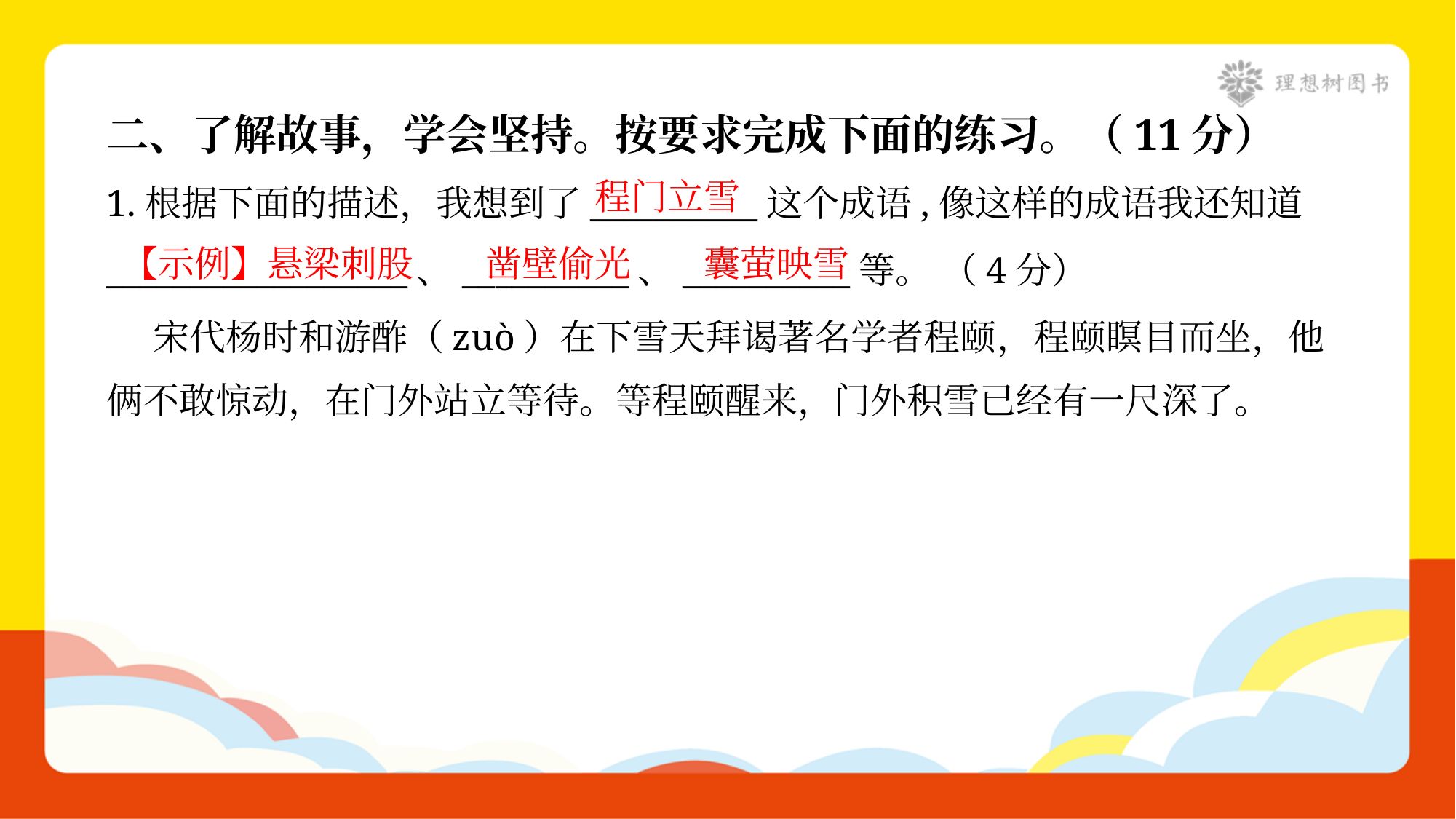

二、了解故事，学会坚持。按要求完成下面的练习。（11分）
程门立雪
1.根据下面的描述，我想到了__________这个成语,像这样的成语我还知道
__________________、__________、__________等。 （4分）
    宋代杨时和游酢（zuò）在下雪天拜谒著名学者程颐，程颐瞑目而坐，他
俩不敢惊动，在门外站立等待。等程颐醒来，门外积雪已经有一尺深了。
【示例】悬梁刺股
凿壁偷光
囊萤映雪